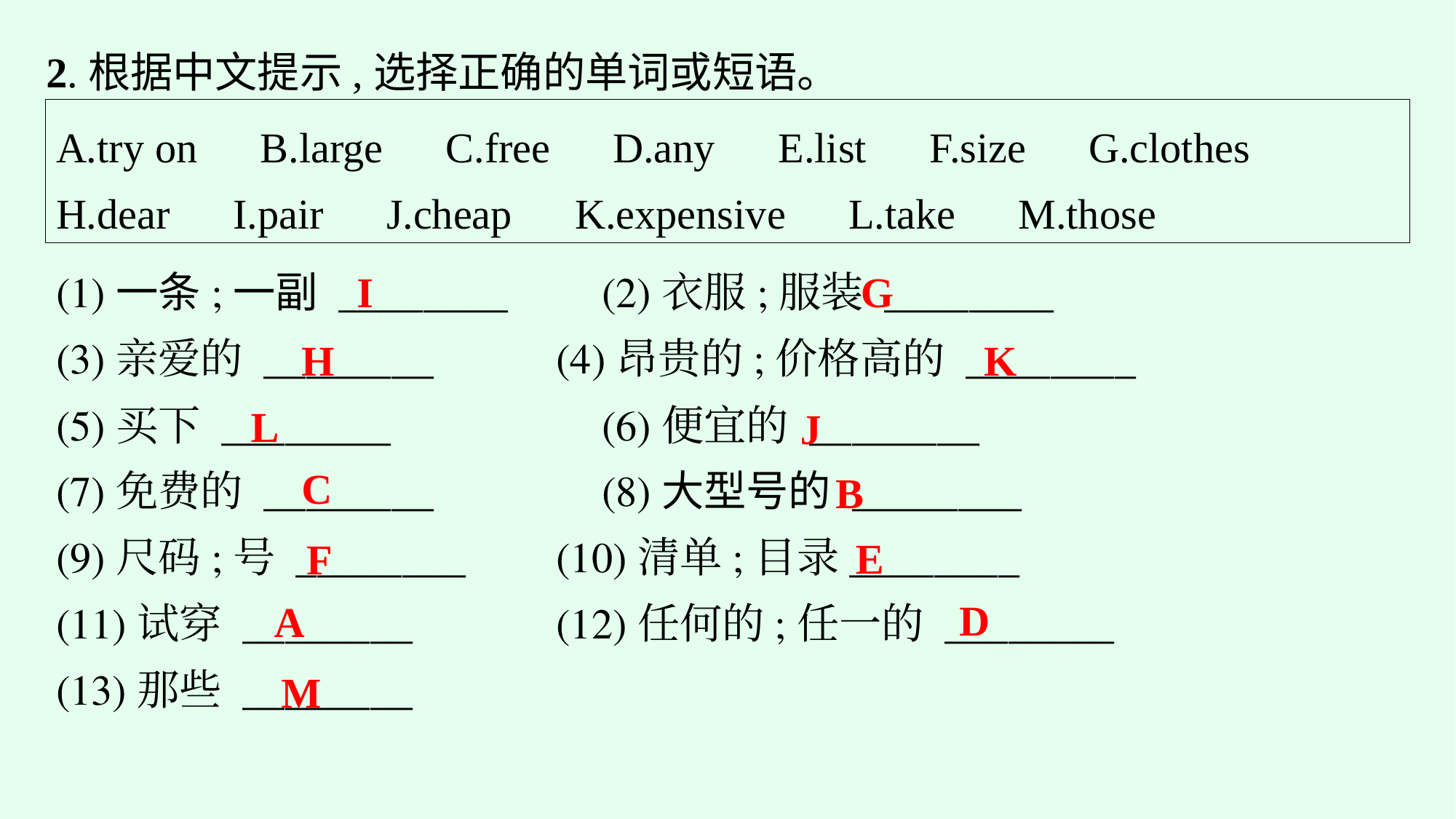

2.根据中文提示,选择正确的单词或短语。
A.try on　B.large　C.free　D.any　E.list　F.size　G.clothes
H.dear　I.pair　J.cheap　K.expensive　L.take　M.those
(1)一条;一副 ________ 　	(2)衣服;服装 ________
(3)亲爱的 ________ 　	(4)昂贵的;价格高的 ________
(5)买下 ________ 　		(6)便宜的 ________
(7)免费的 ________		(8)大型号的 ________
(9)尺码;号 ________　	(10)清单;目录________
(11)试穿 ________　	(12)任何的;任一的 ________
(13)那些 ________
I
G
K
H
L
J
C
B
E
F
D
A
M